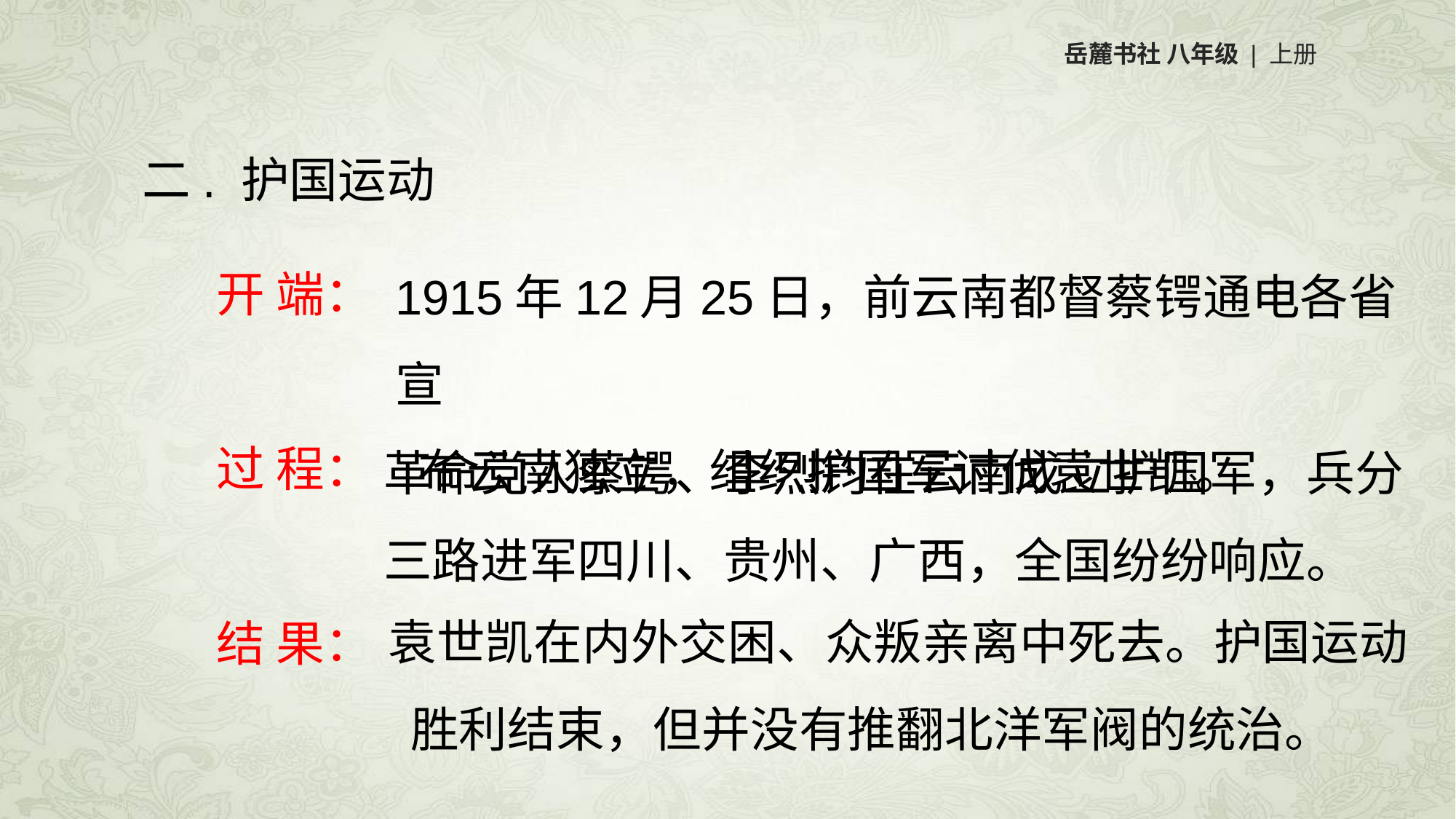

岳麓书社 八年级 | 上册
二. 护国运动
开 端：

过 程：

结 果：
1915年12月25日，前云南都督蔡锷通电各省宣
 布云南独立，组织护国军讨伐袁世凯。
革命党人蔡锷、李烈钧在云南成立护国军，兵分
三路进军四川、贵州、广西，全国纷纷响应。
袁世凯在内外交困、众叛亲离中死去。护国运动
 胜利结束，但并没有推翻北洋军阀的统治。